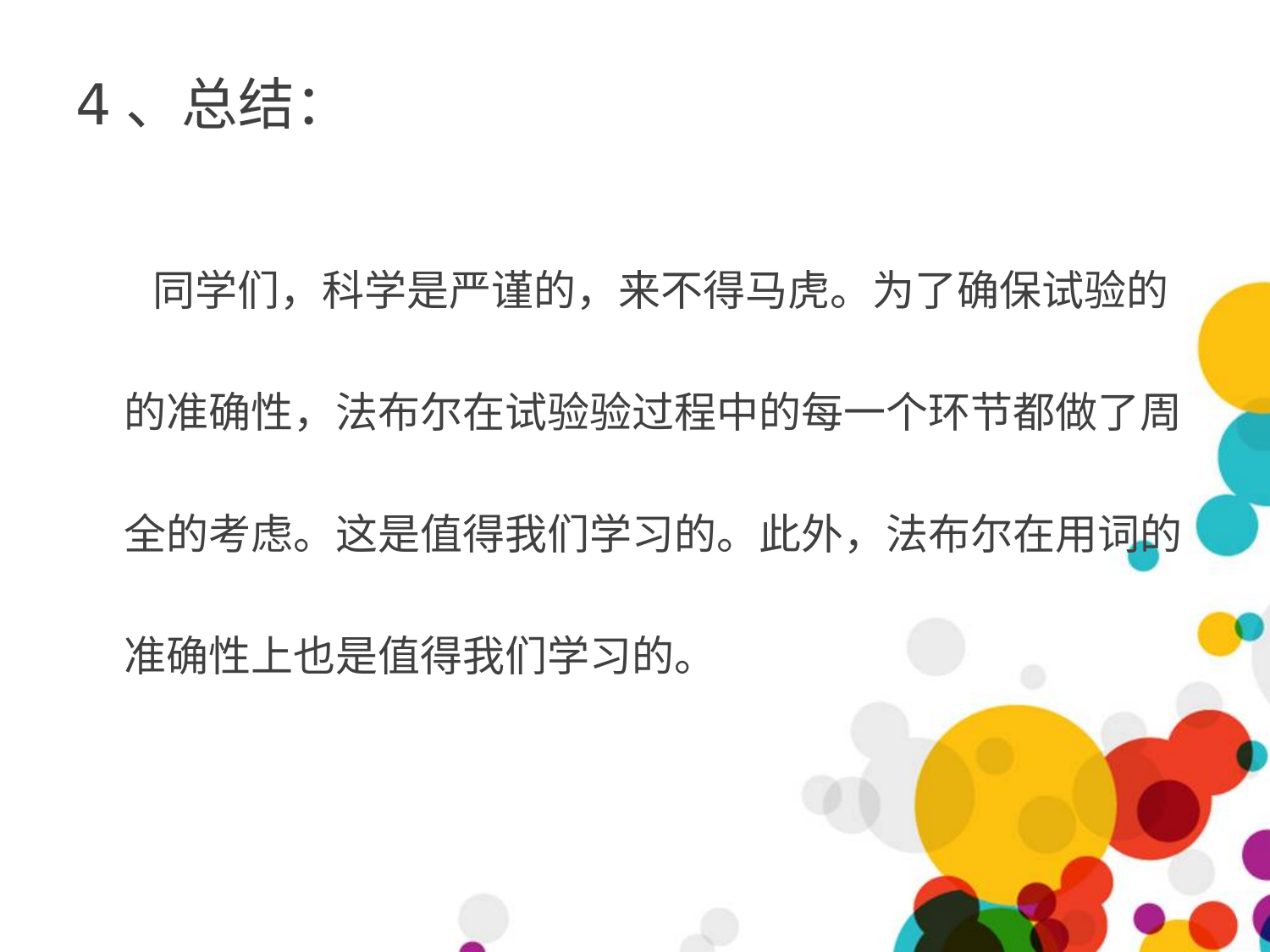

# 4、总结：
       同学们，科学是严谨的，来不得马虎。为了确保试验的的准确性，法布尔在试验验过程中的每一个环节都做了周全的考虑。这是值得我们学习的。此外，法布尔在用词的准确性上也是值得我们学习的。